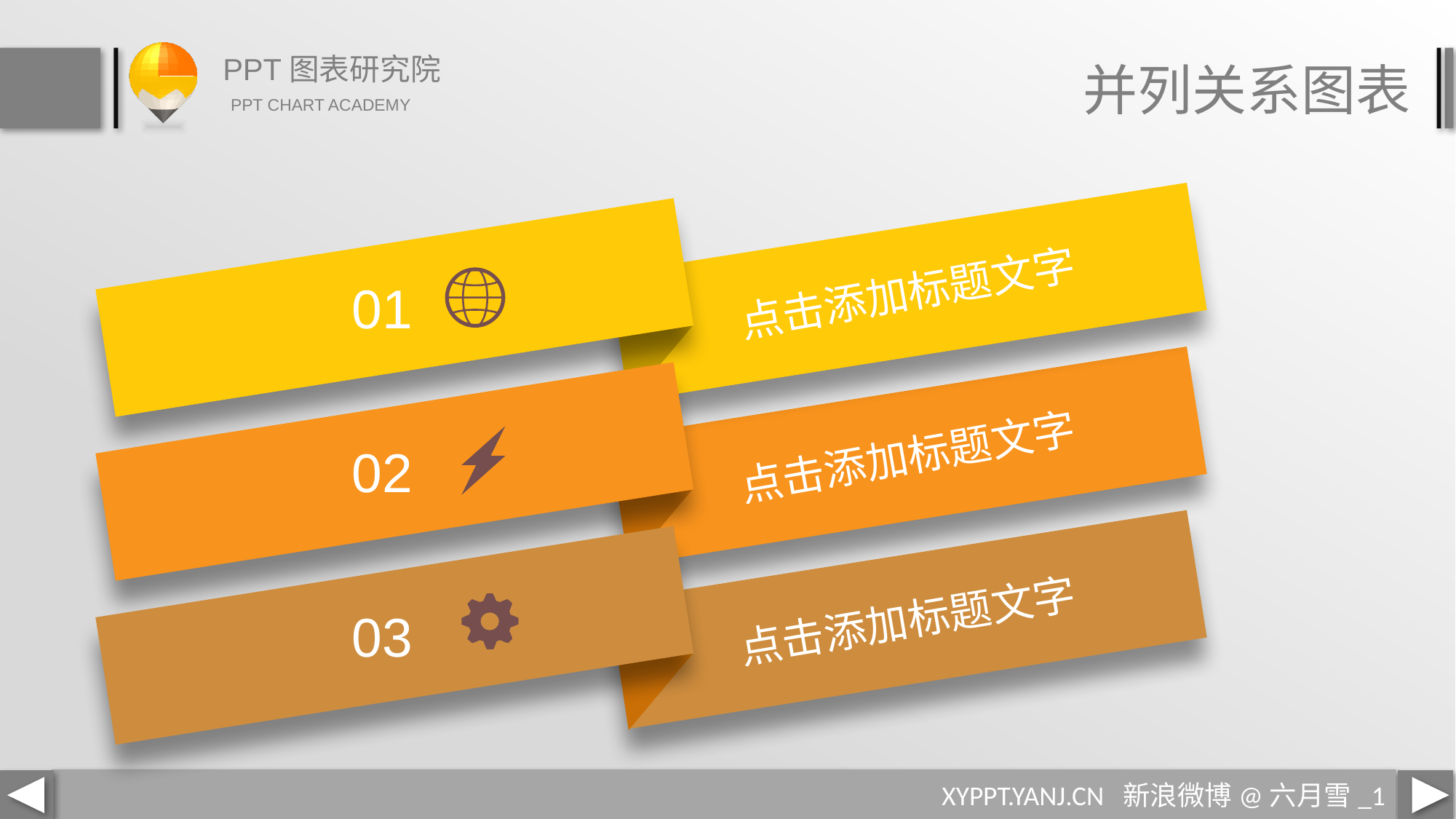

并列关系图表

点击添加标题文字

01

点击添加标题文字

02

点击添加标题文字

03